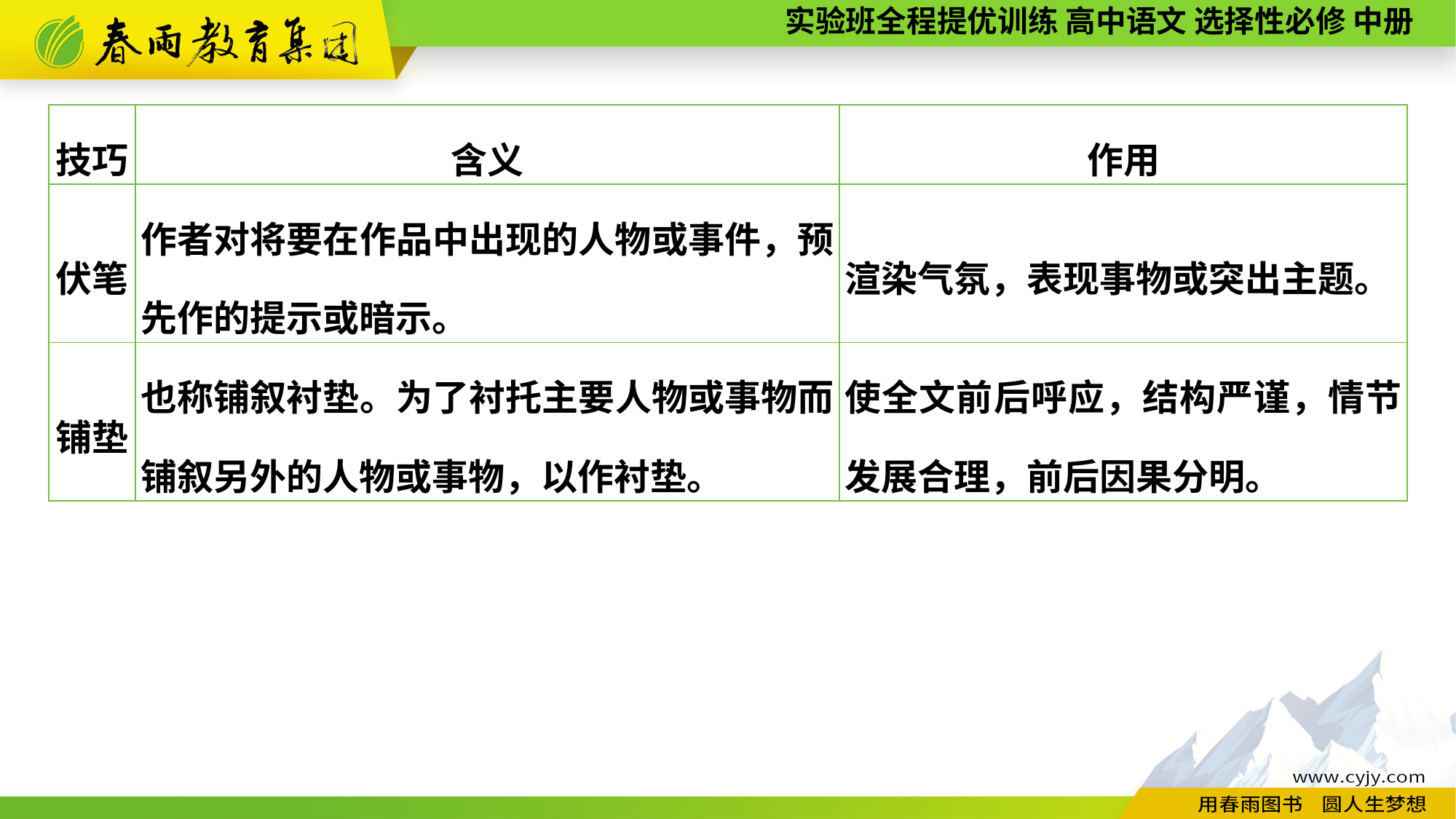

| 技巧 | 含义 | 作用 |
| --- | --- | --- |
| 伏笔 | 作者对将要在作品中出现的人物或事件，预先作的提示或暗示。 | 渲染气氛，表现事物或突出主题。 |
| 铺垫 | 也称铺叙衬垫。为了衬托主要人物或事物而铺叙另外的人物或事物，以作衬垫。 | 使全文前后呼应，结构严谨，情节发展合理，前后因果分明。 |